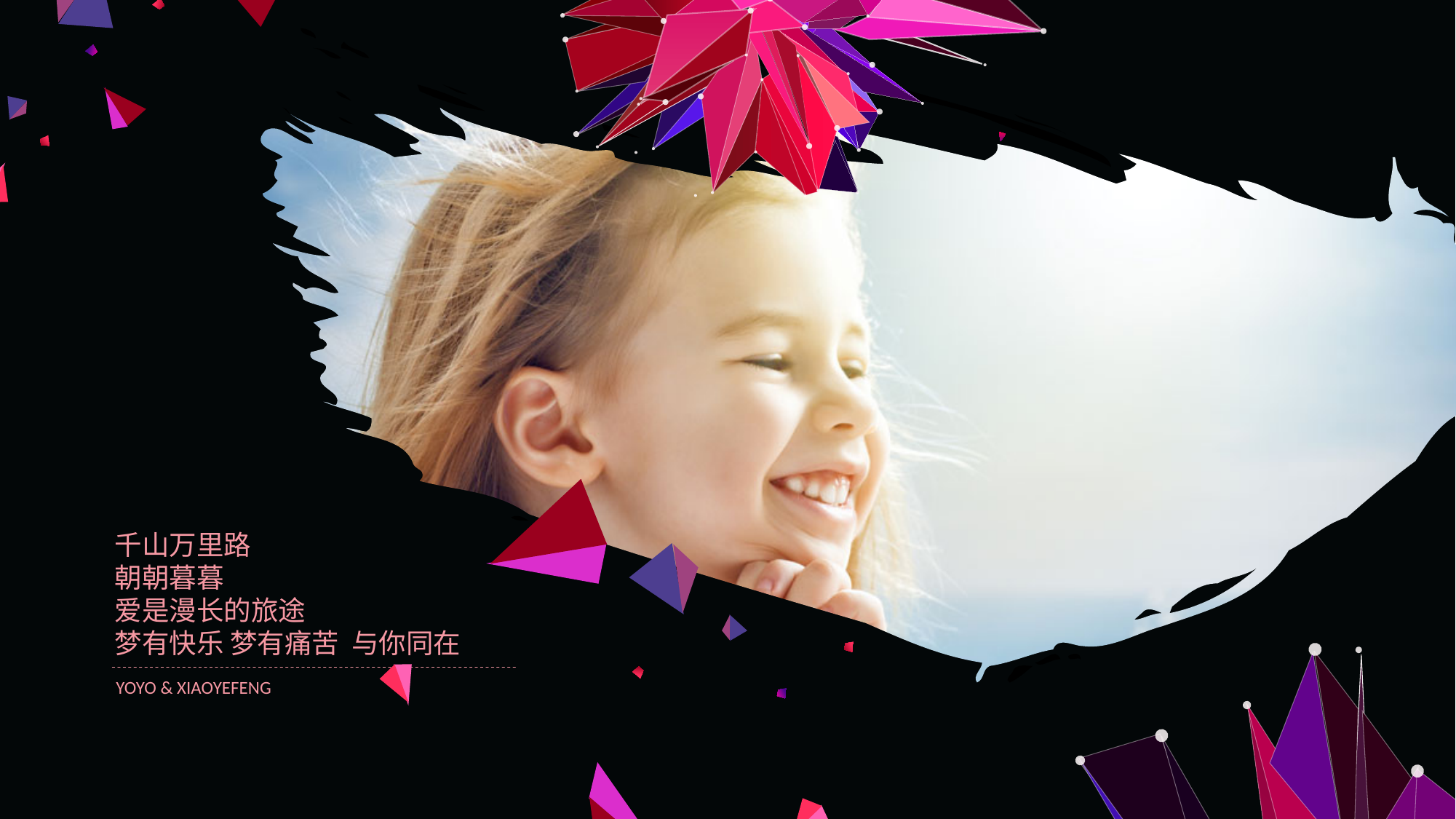

千山万里路
朝朝暮暮
爱是漫长的旅途
梦有快乐 梦有痛苦  与你同在
YOYO & XIAOYEFENG